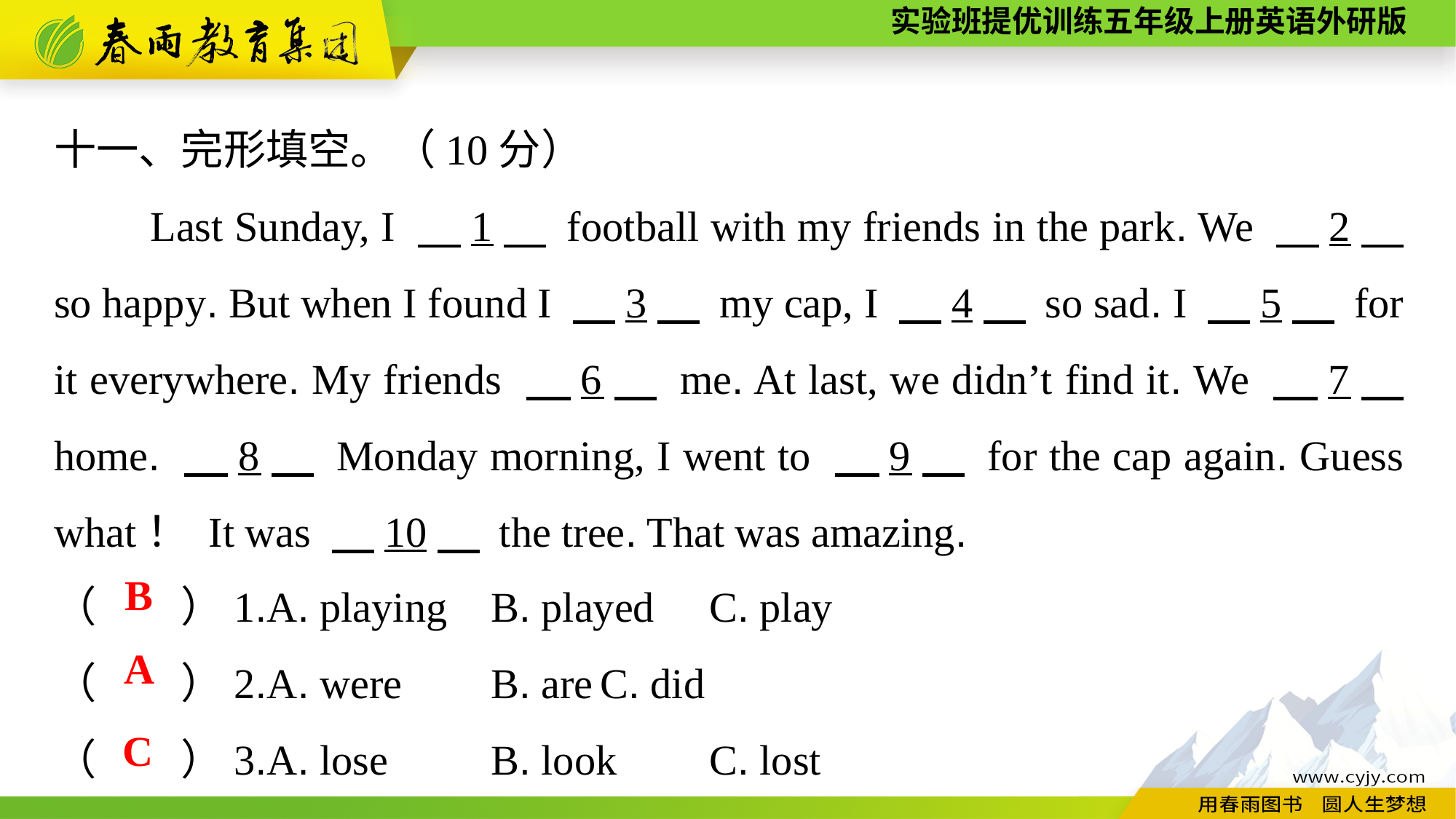

十一、完形填空。（10分）
Last Sunday, I 　1　 football with my friends in the park. We 　2　 so happy. But when I found I 　3　 my cap, I 　4　 so sad. I 　5　 for it everywhere. My friends 　6　 me. At last, we didn’t find it. We 　7　 home. 　8　 Monday morning, I went to 　9　 for the cap again. Guess what！ It was 　10　 the tree. That was amazing.
（　　）1.A. playing	B. played	C. play
（　　）2.A. were	B. are	C. did
（　　）3.A. lose	B. look	C. lost
B
A
C